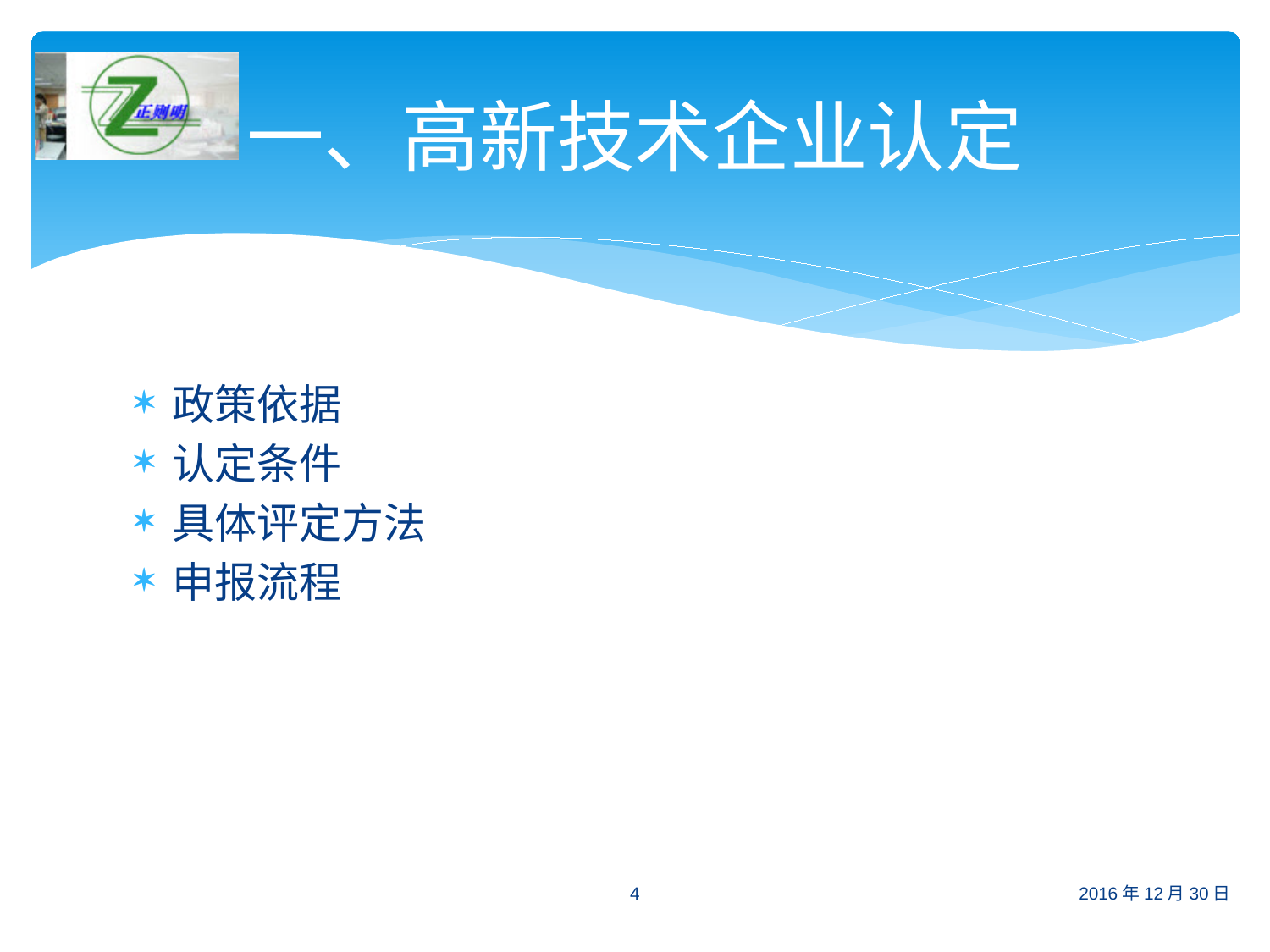

# 一、高新技术企业认定
政策依据
认定条件
具体评定方法
申报流程
4
2016年12月30日